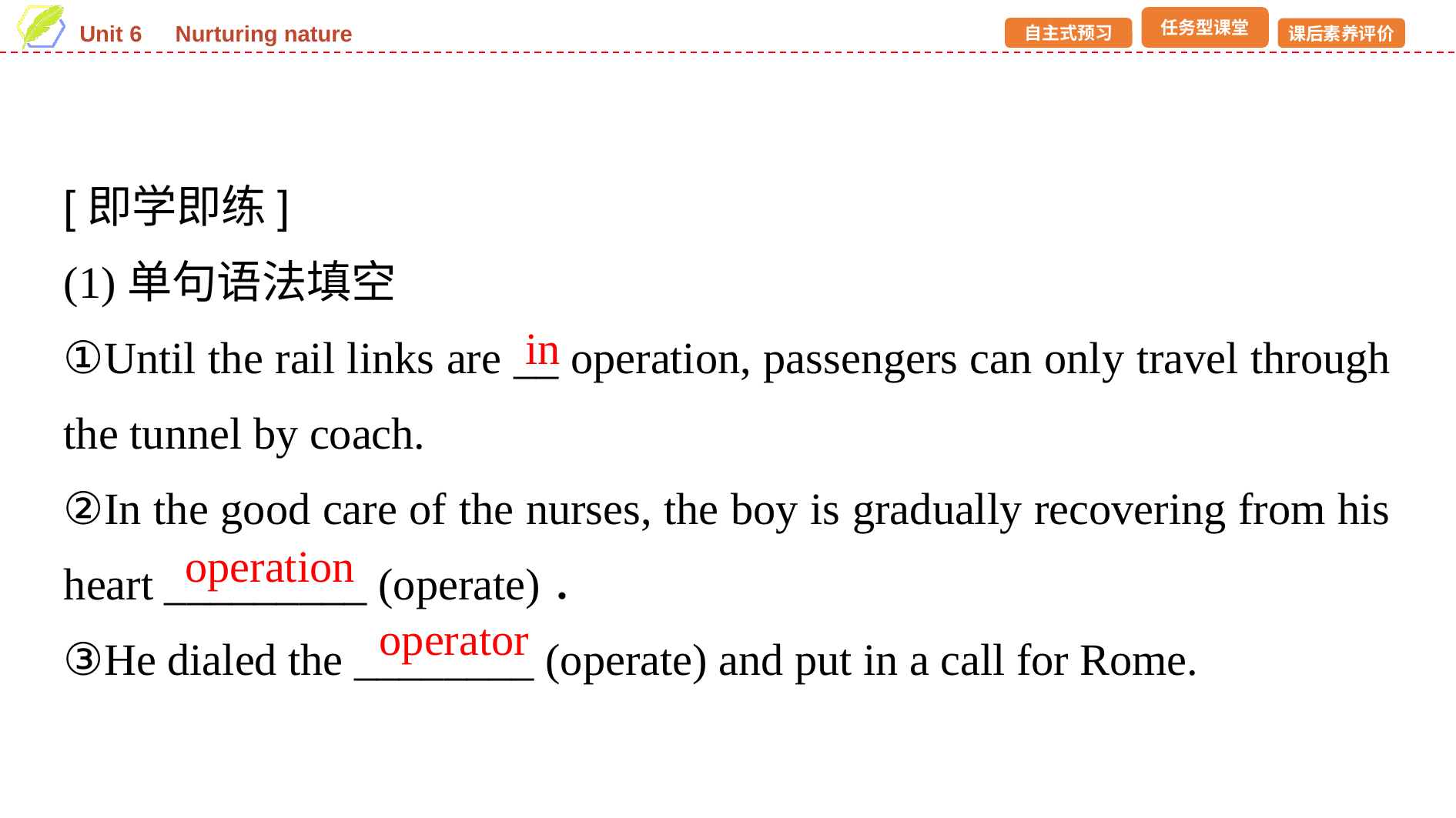

[即学即练]
(1)单句语法填空
①Until the rail links are __ operation, passengers can only travel through the tunnel by coach.
②In the good care of the nurses, the boy is gradually recovering from his heart _________ (operate)．
③He dialed the ________ (operate) and put in a call for Rome.
in
operation
operator